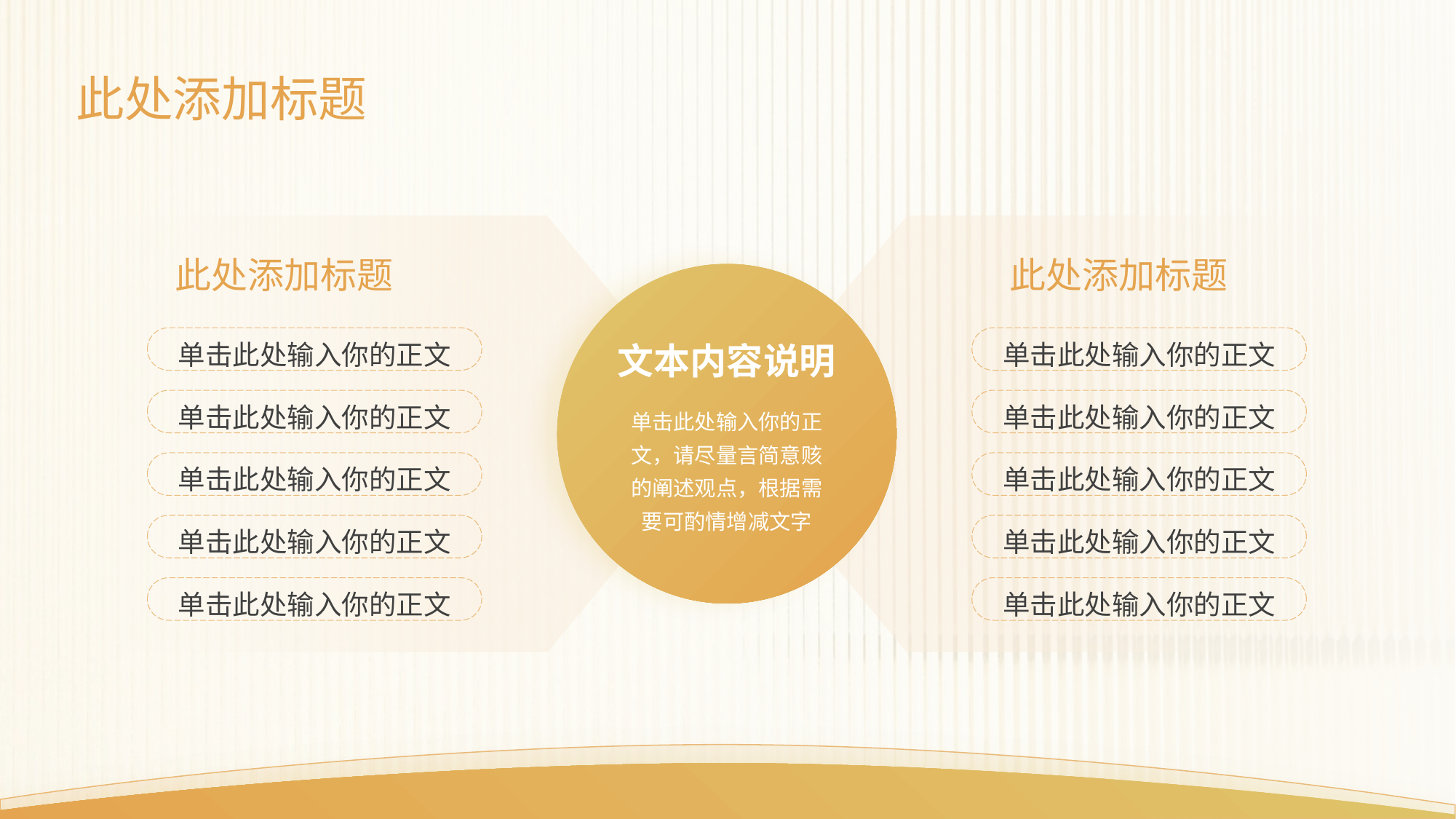

此处添加标题

此处添加标题
单击此处输入你的正文
单击此处输入你的正文
单击此处输入你的正文
单击此处输入你的正文
单击此处输入你的正文

此处添加标题
单击此处输入你的正文
单击此处输入你的正文
单击此处输入你的正文
单击此处输入你的正文
单击此处输入你的正文

文本内容说明
单击此处输入你的正文，请尽量言简意赅的阐述观点，根据需要可酌情增减文字